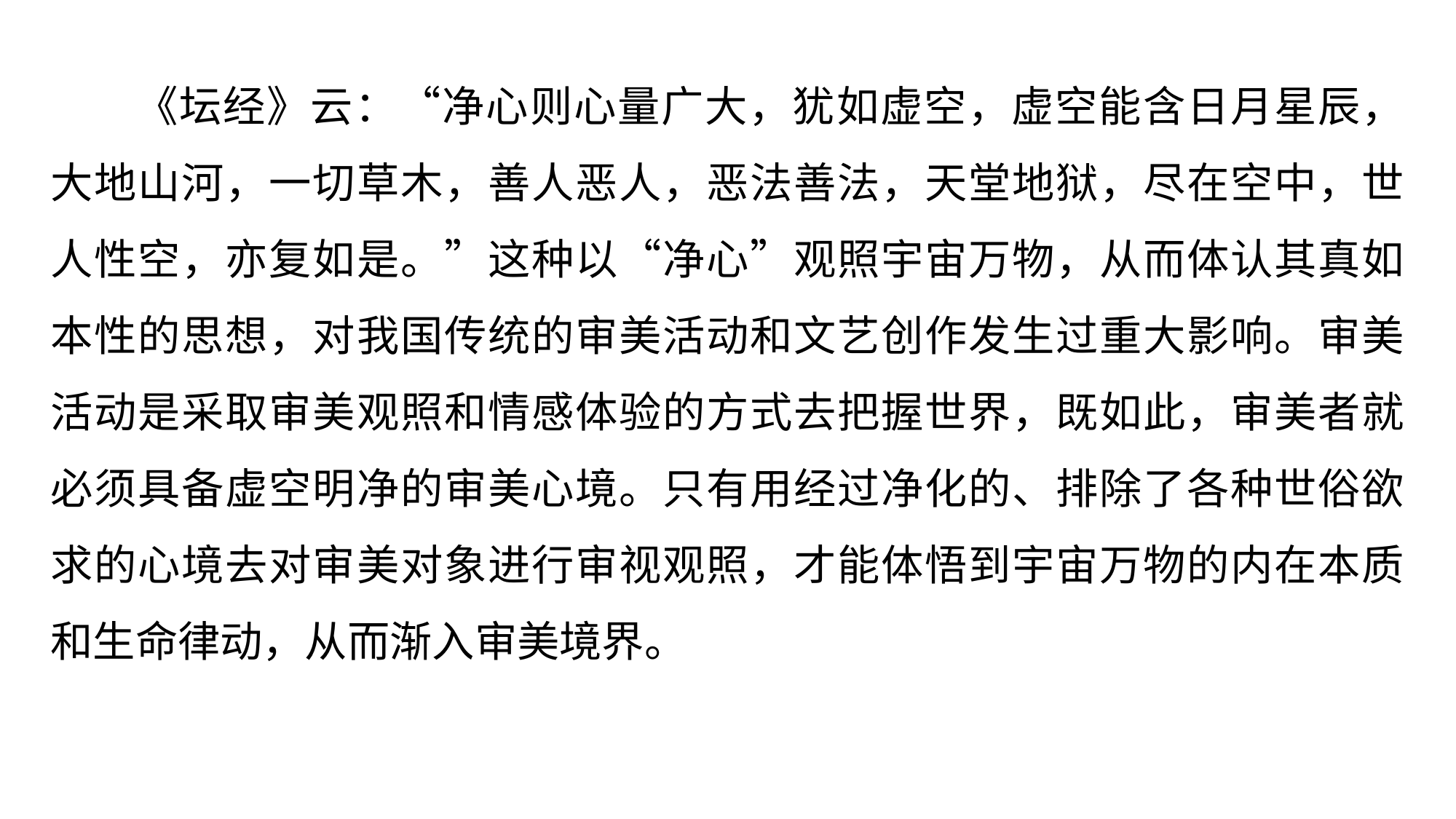

《坛经》云：“净心则心量广大，犹如虚空，虚空能含日月星辰，大地山河，一切草木，善人恶人，恶法善法，天堂地狱，尽在空中，世人性空，亦复如是。”这种以“净心”观照宇宙万物，从而体认其真如本性的思想，对我国传统的审美活动和文艺创作发生过重大影响。审美活动是采取审美观照和情感体验的方式去把握世界，既如此，审美者就必须具备虚空明净的审美心境。只有用经过净化的、排除了各种世俗欲求的心境去对审美对象进行审视观照，才能体悟到宇宙万物的内在本质和生命律动，从而渐入审美境界。